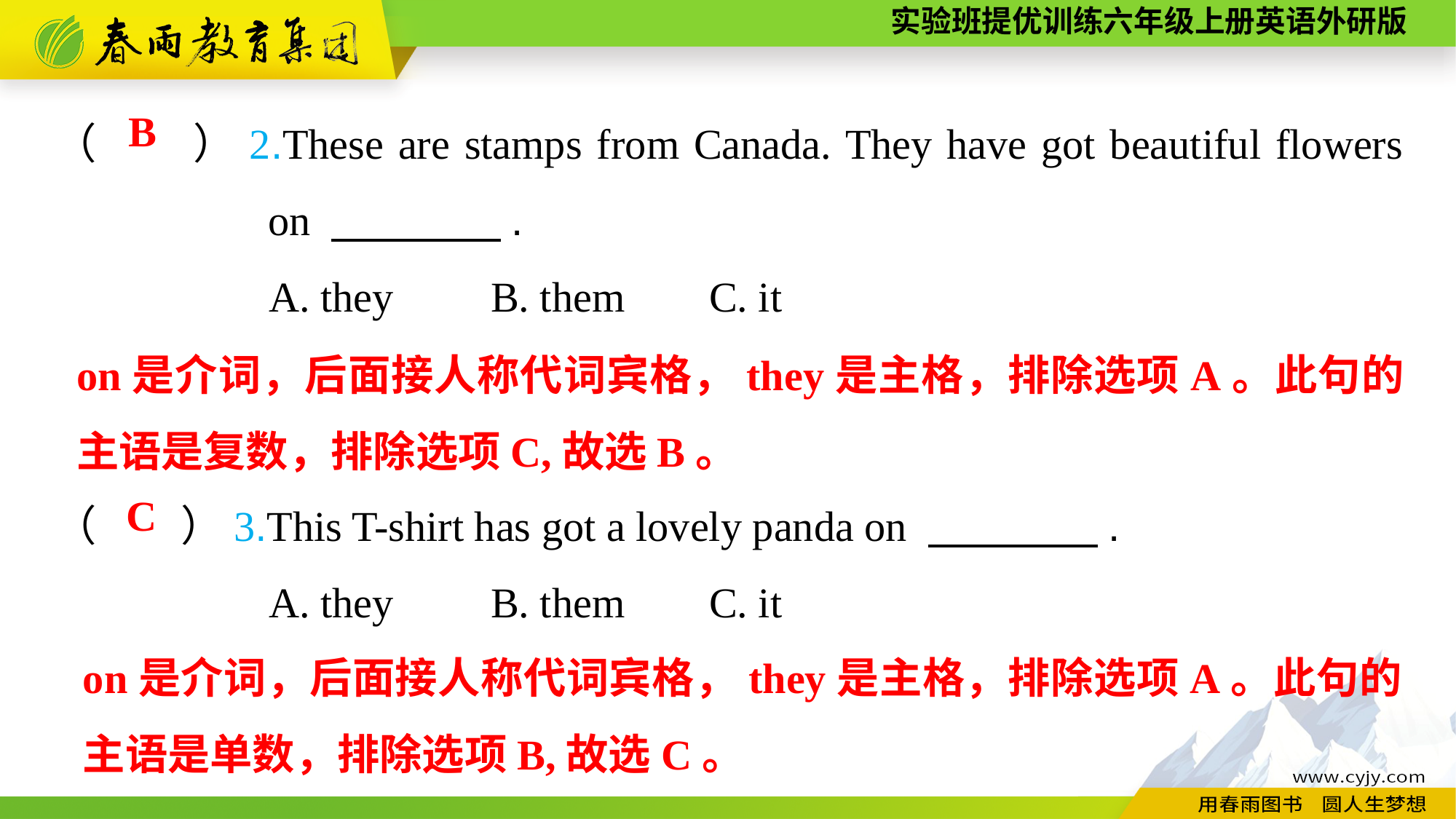

（　　）2.These are stamps from Canada. They have got beautiful flowers on 　　　　.
A. they	B. them	C. it

（　　）3.This T-shirt has got a lovely panda on 　　　　.
A. they	B. them	C. it
B
on是介词，后面接人称代词宾格，they是主格，排除选项A。此句的主语是复数，排除选项C,故选B。
C
on是介词，后面接人称代词宾格，they是主格，排除选项A。此句的主语是单数，排除选项B,故选C。